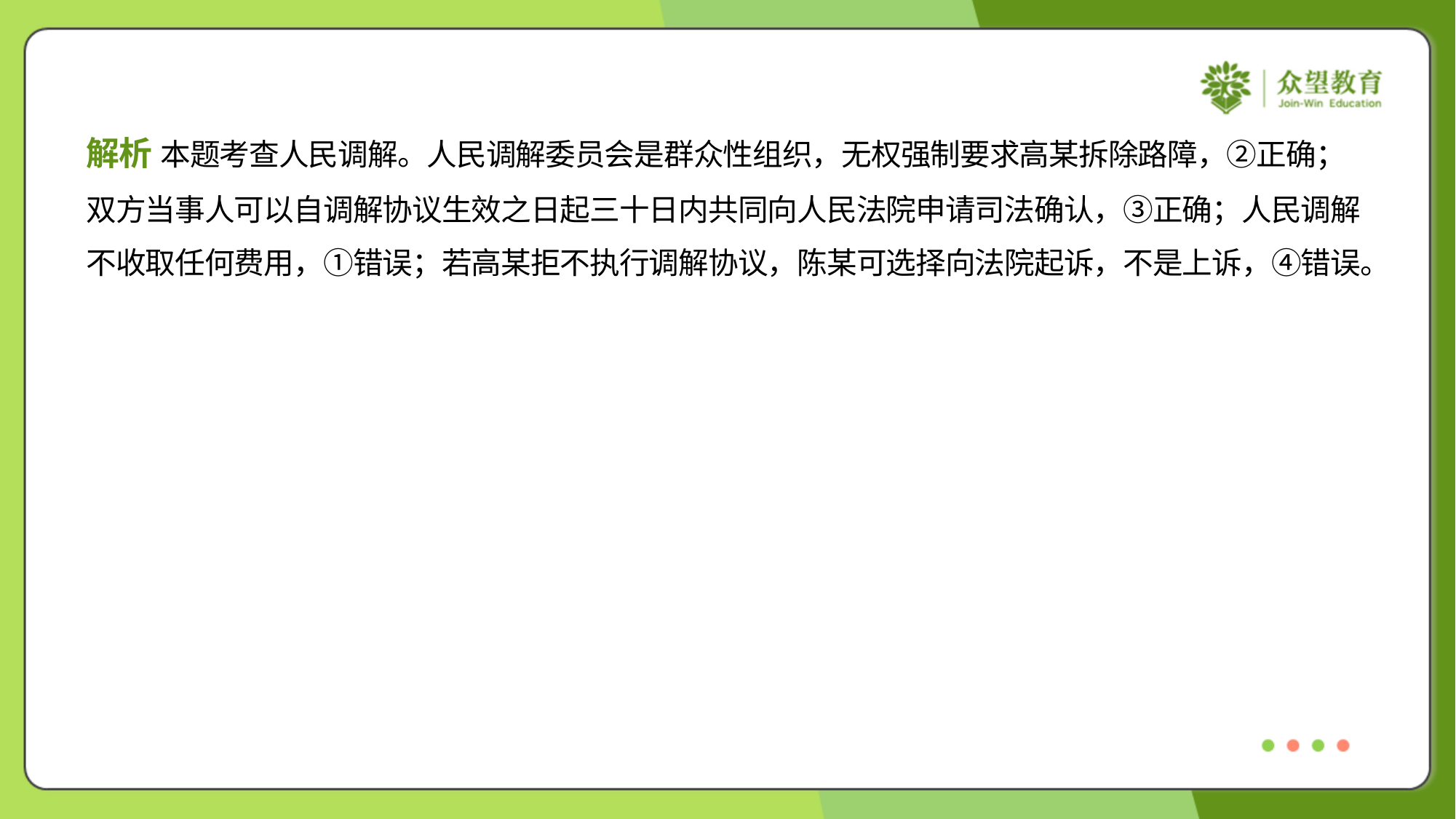

解析 本题考查人民调解。人民调解委员会是群众性组织，无权强制要求高某拆除路障，②正确；
双方当事人可以自调解协议生效之日起三十日内共同向人民法院申请司法确认，③正确；人民调解
不收取任何费用，①错误；若高某拒不执行调解协议，陈某可选择向法院起诉，不是上诉，④错误。